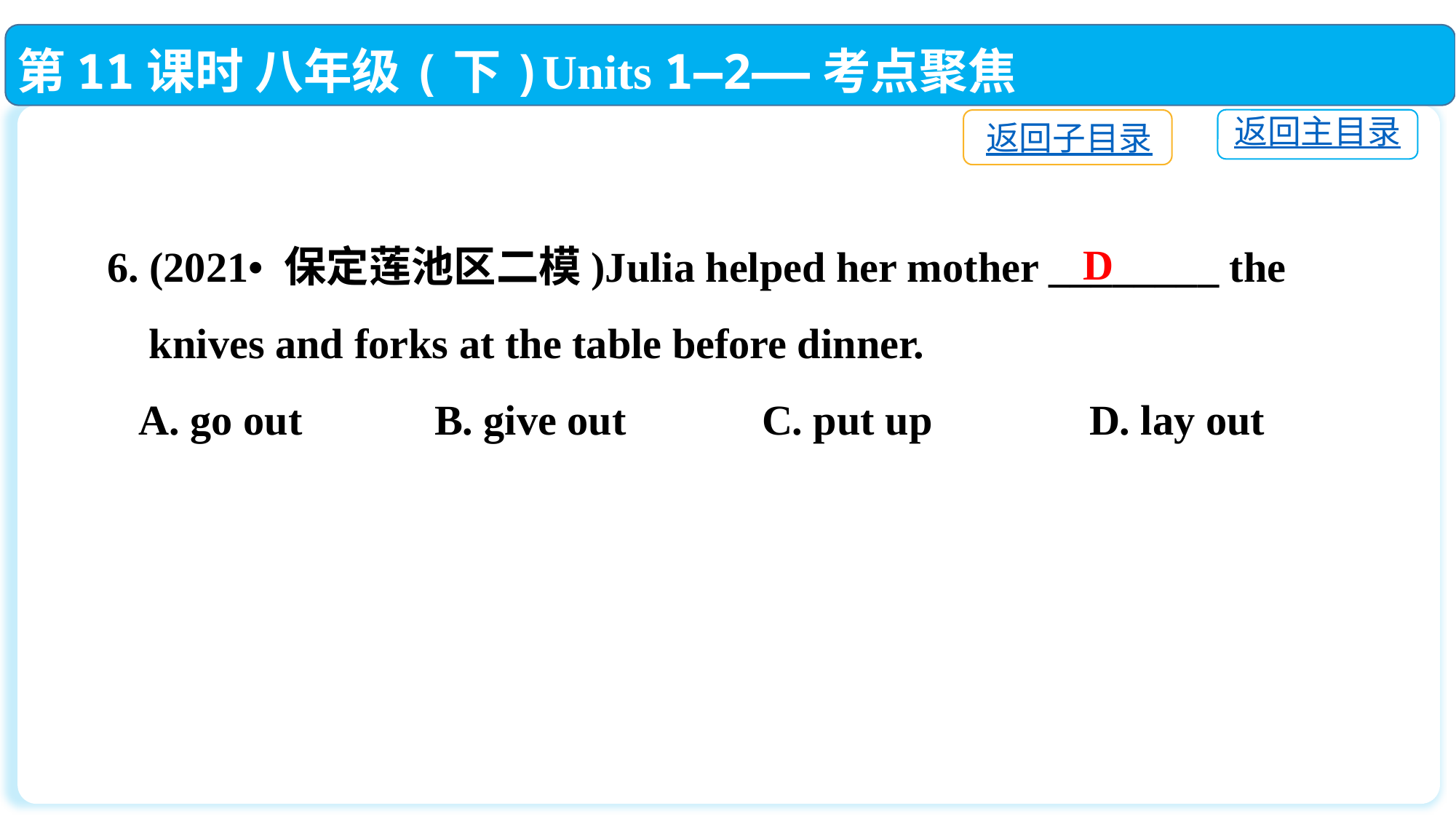

第11课时 八年级(下)Units 1—2——考点聚焦

返回主目录

返回子目录
6. (2021• 保定莲池区二模)Julia helped her mother ________ the
    knives and forks at the table before dinner.
   A. go out		B. give out		C. put up		D. lay out
D